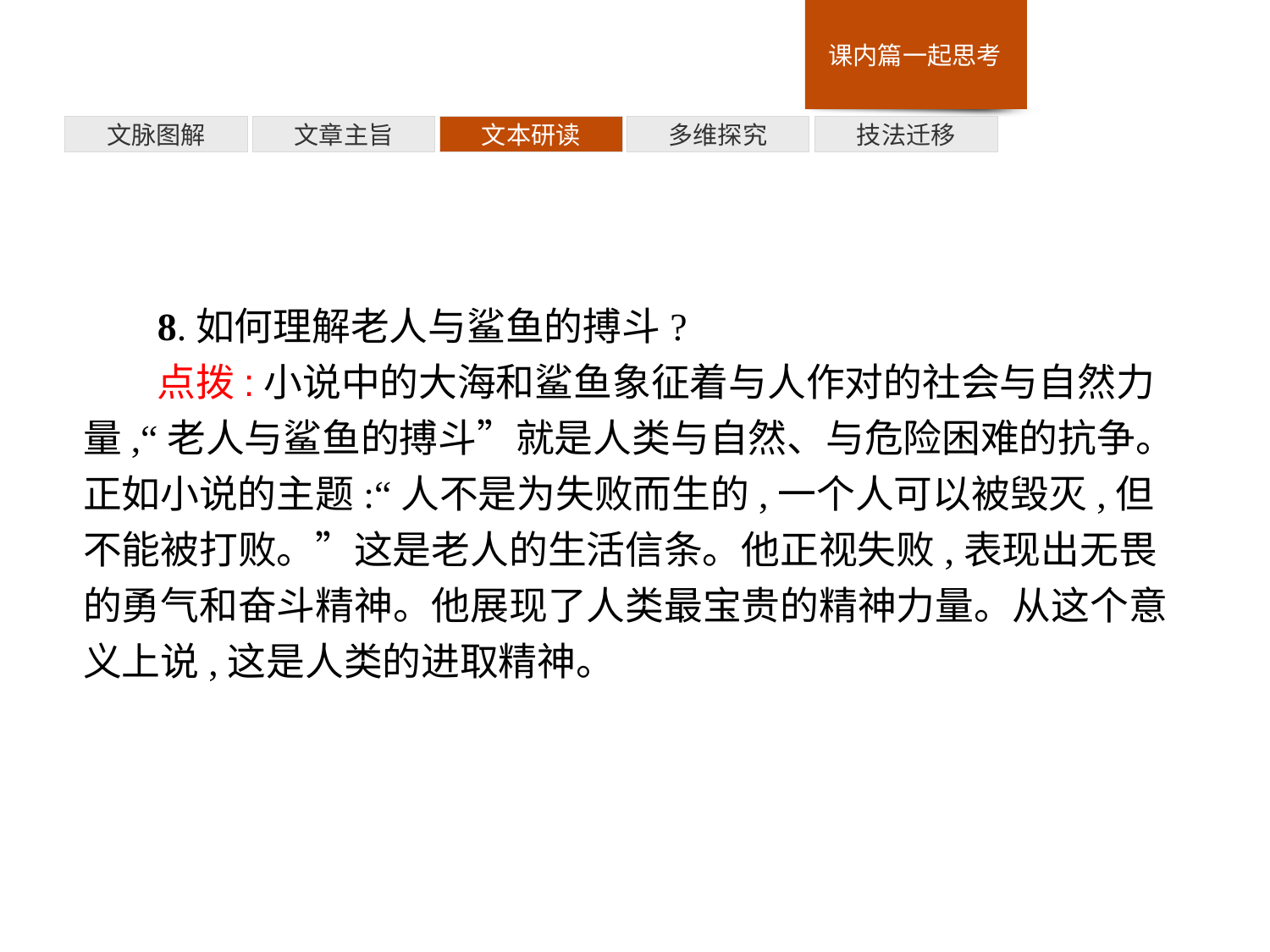

技法迁移
多维探究
文本研读
文章主旨
文脉图解
8.如何理解老人与鲨鱼的搏斗?
点拨:小说中的大海和鲨鱼象征着与人作对的社会与自然力量,“老人与鲨鱼的搏斗”就是人类与自然、与危险困难的抗争。正如小说的主题:“人不是为失败而生的,一个人可以被毁灭,但不能被打败。”这是老人的生活信条。他正视失败,表现出无畏的勇气和奋斗精神。他展现了人类最宝贵的精神力量。从这个意义上说,这是人类的进取精神。